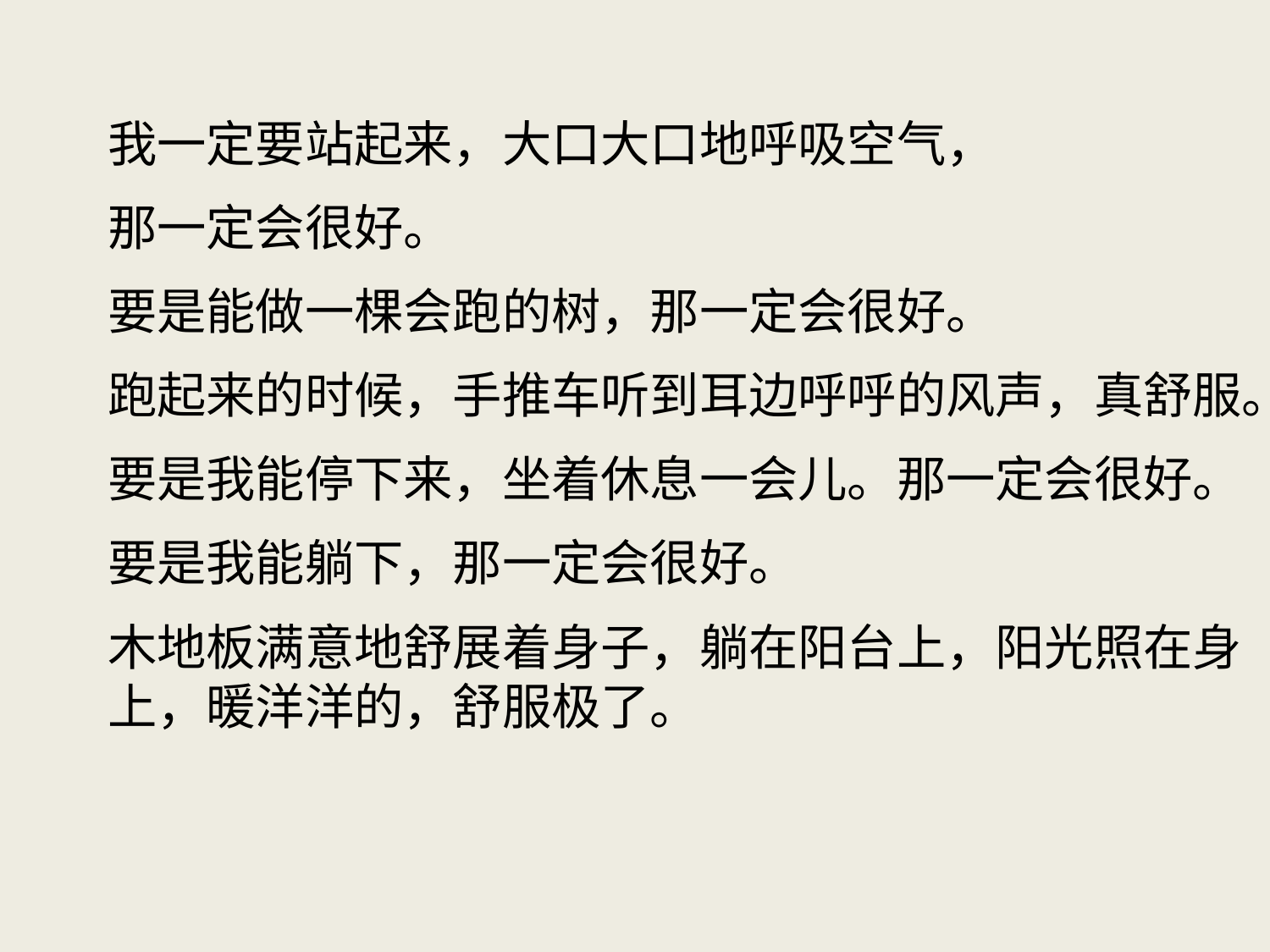

我一定要站起来，大口大口地呼吸空气，
那一定会很好。
要是能做一棵会跑的树，那一定会很好。
跑起来的时候，手推车听到耳边呼呼的风声，真舒服。
要是我能停下来，坐着休息一会儿。那一定会很好。
要是我能躺下，那一定会很好。
木地板满意地舒展着身子，躺在阳台上，阳光照在身上，暖洋洋的，舒服极了。